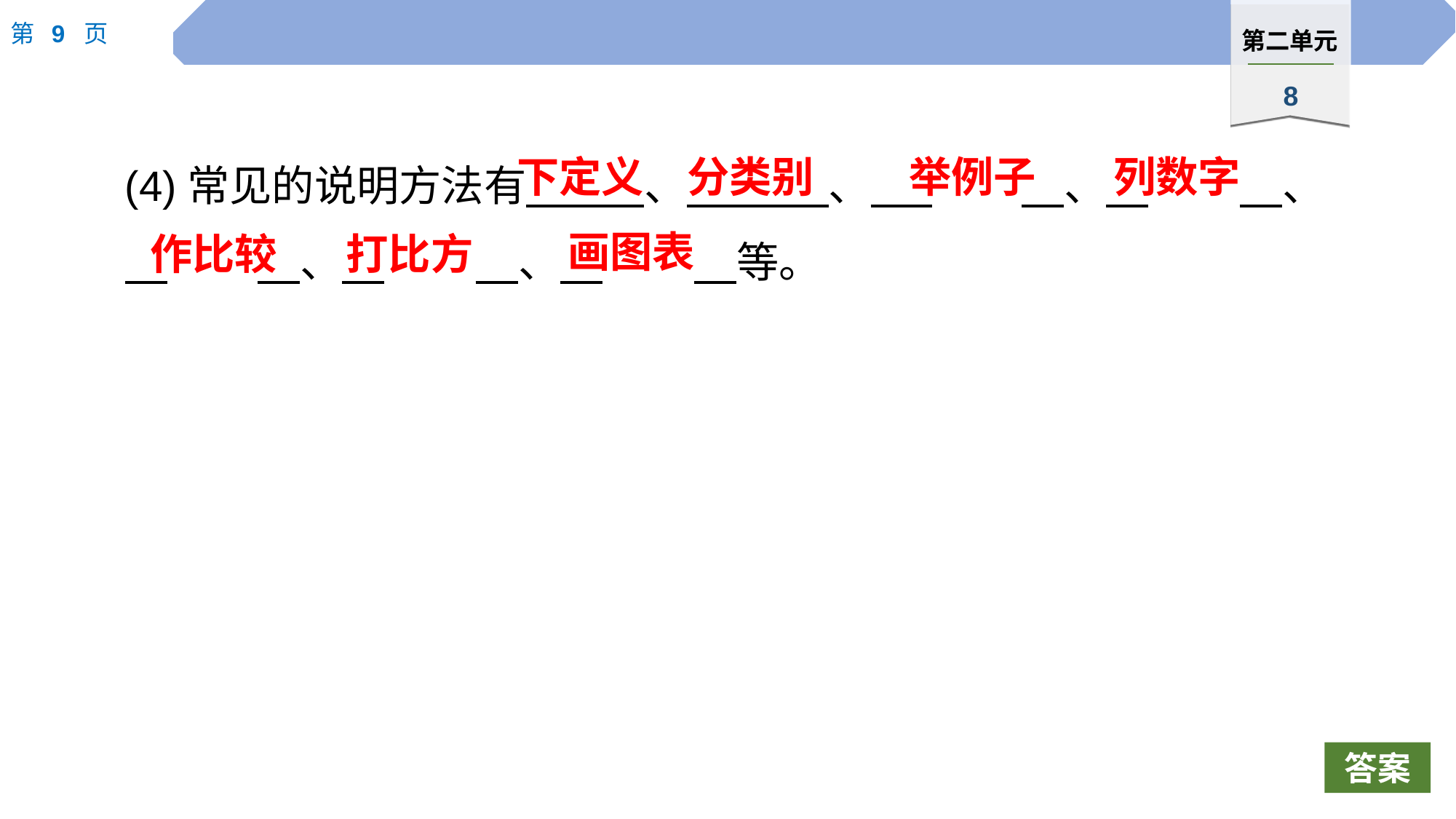

下定义
分类别
举例子
列数字
(4)常见的说明方法有　        、　      　、　  	　、　	　、
　	　、　	　、　	　等。
作比较
打比方
画图表
答案